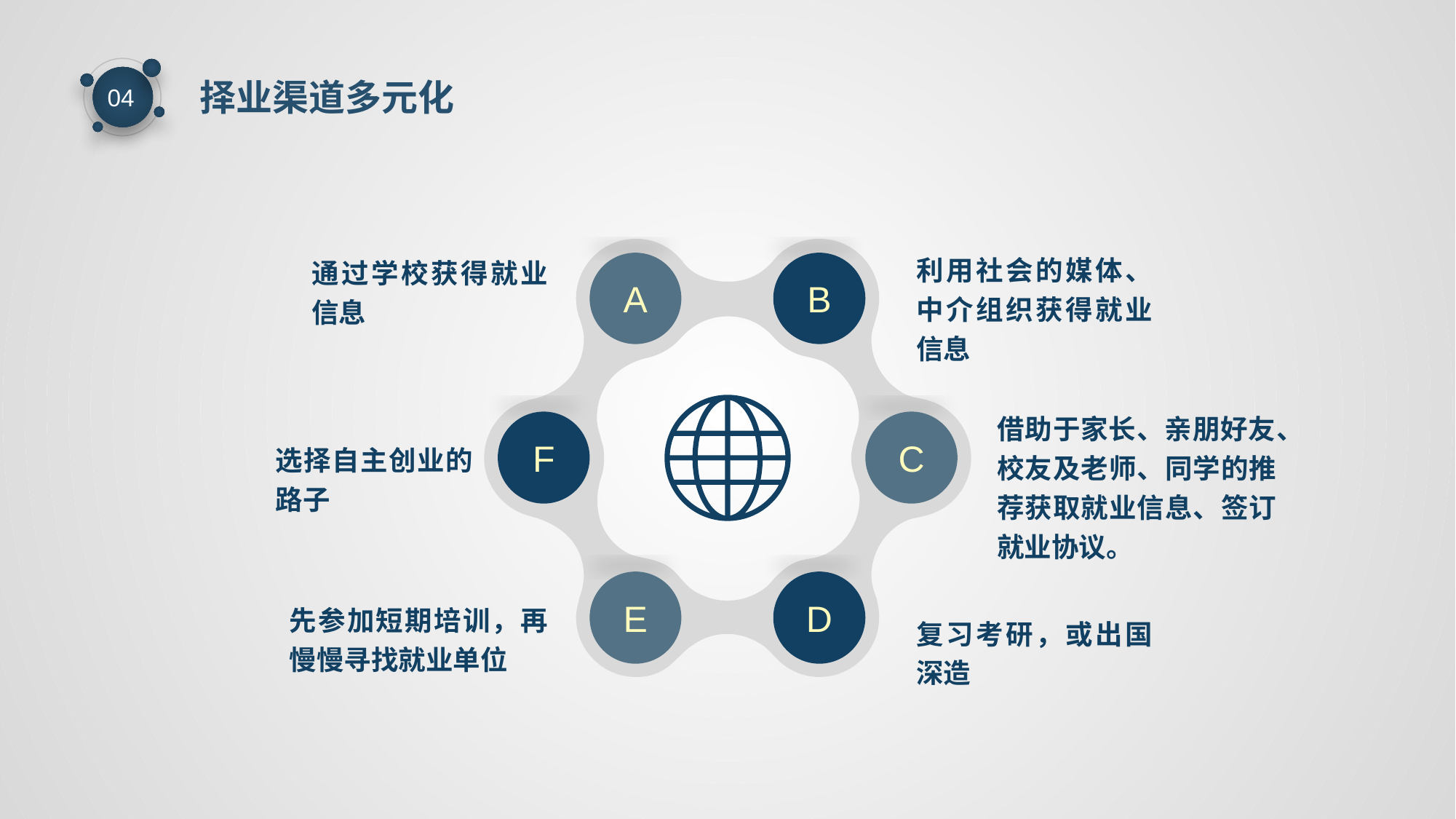

择业渠道多元化
04
利用社会的媒体、中介组织获得就业信息
通过学校获得就业信息

A
B
借助于家长、亲朋好友、校友及老师、同学的推荐获取就业信息、签订就业协议。

F
C
选择自主创业的路子
E
D
先参加短期培训，再慢慢寻找就业单位
复习考研，或出国深造